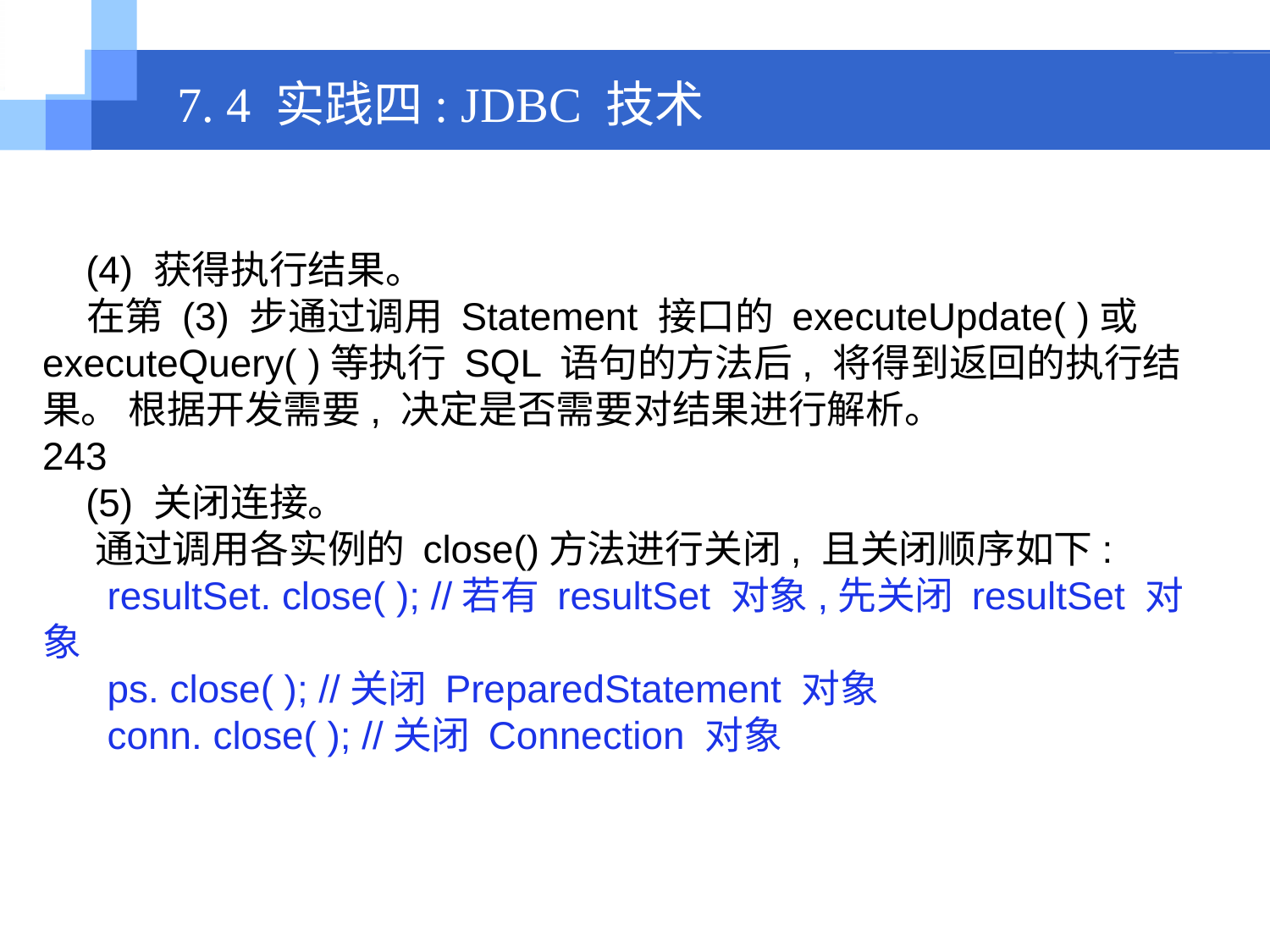

7. 4 实践四: JDBC 技术
    (4) 获得执行结果。
    在第 (3) 步通过调用 Statement 接口的 executeUpdate( )或 executeQuery( )等执行 SQL 语句的方法后, 将得到返回的执行结果。 根据开发需要, 决定是否需要对结果进行解析。
243
    (5) 关闭连接。
     通过调用各实例的 close()方法进行关闭, 且关闭顺序如下:
      resultSet. close( ); //若有 resultSet 对象,先关闭 resultSet 对象
      ps. close( ); //关闭 PreparedStatement 对象
      conn. close( ); //关闭 Connection 对象